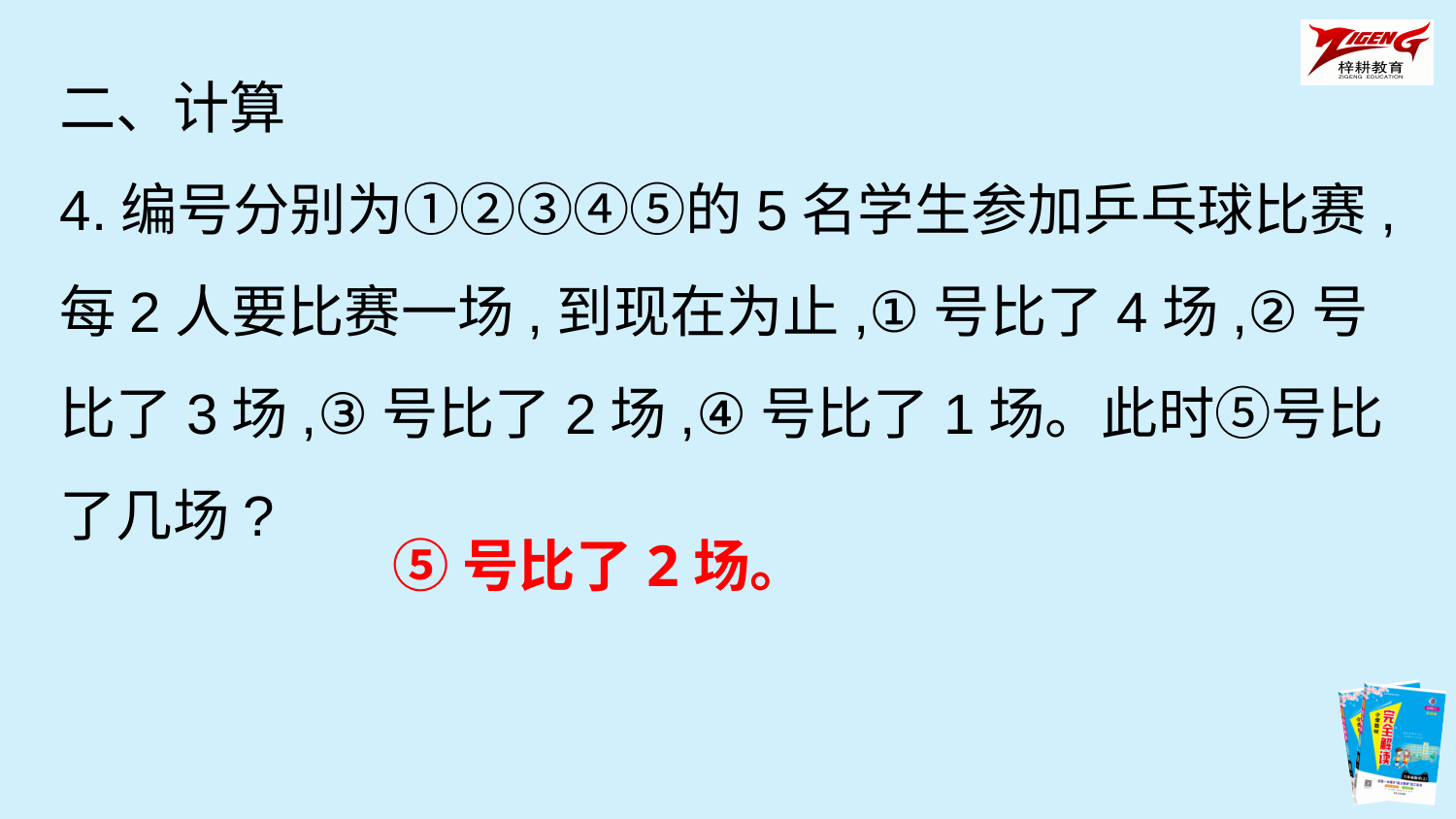

二、计算
4.编号分别为①②③④⑤的5名学生参加乒乓球比赛,每2人要比赛一场,到现在为止,①号比了4场,②号比了3场,③号比了2场,④号比了1场。此时⑤号比了几场?
⑤号比了2场。